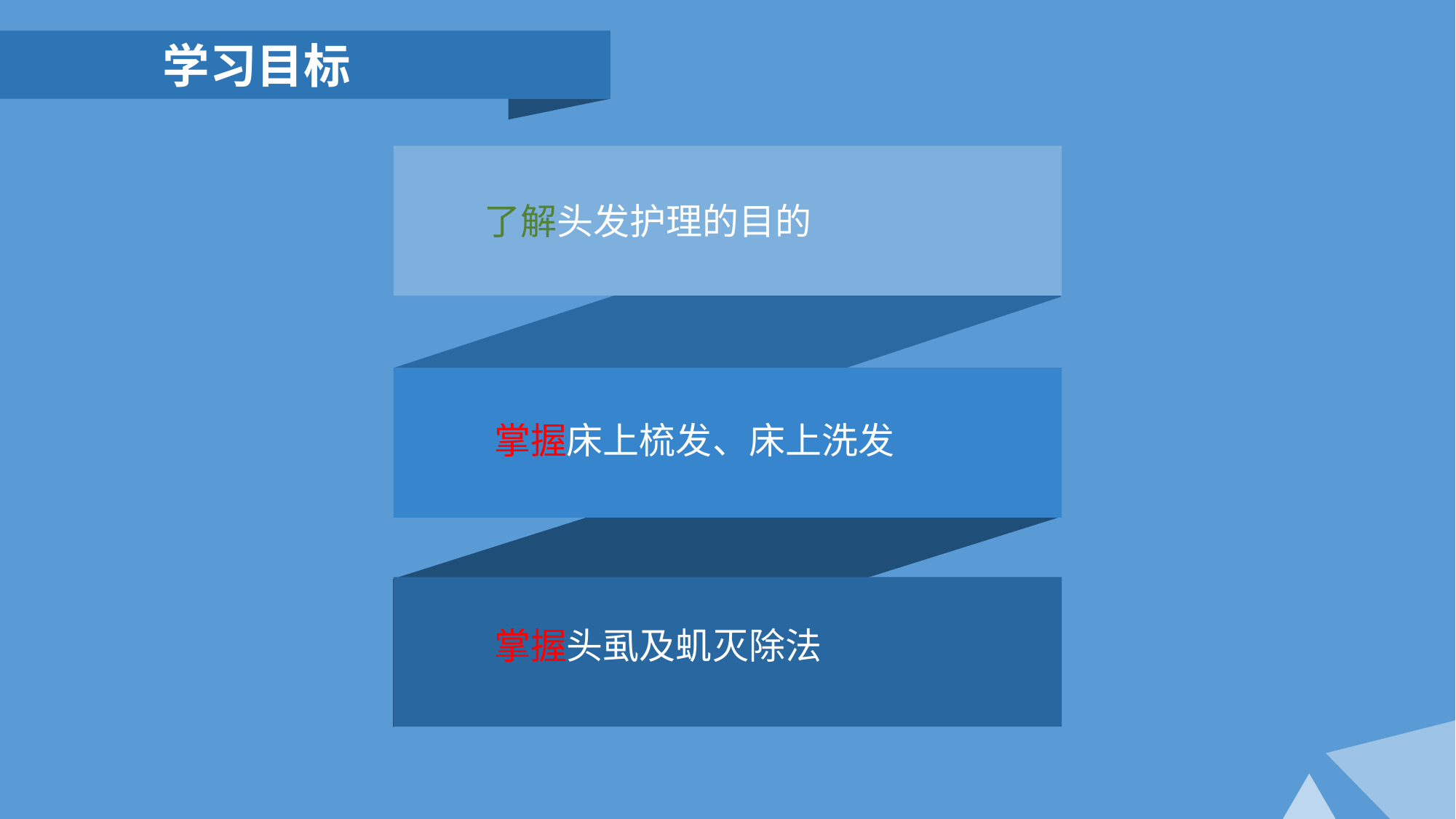

学习目标

了解头发护理的目的

掌握床上梳发、床上洗发

掌握头虱及虮灭除法